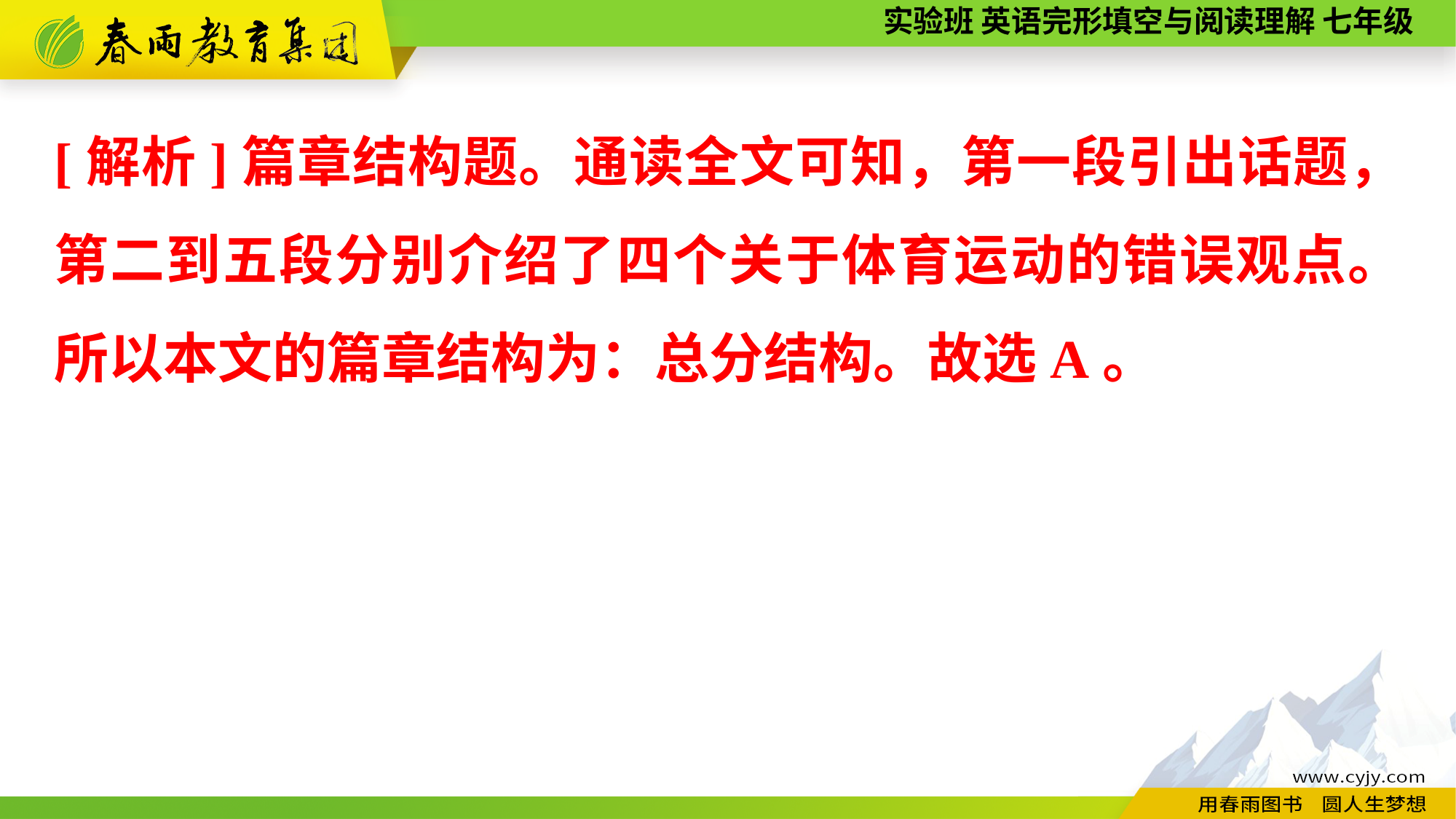

[解析]篇章结构题。通读全文可知，第一段引出话题，第二到五段分别介绍了四个关于体育运动的错误观点。所以本文的篇章结构为：总分结构。故选A。